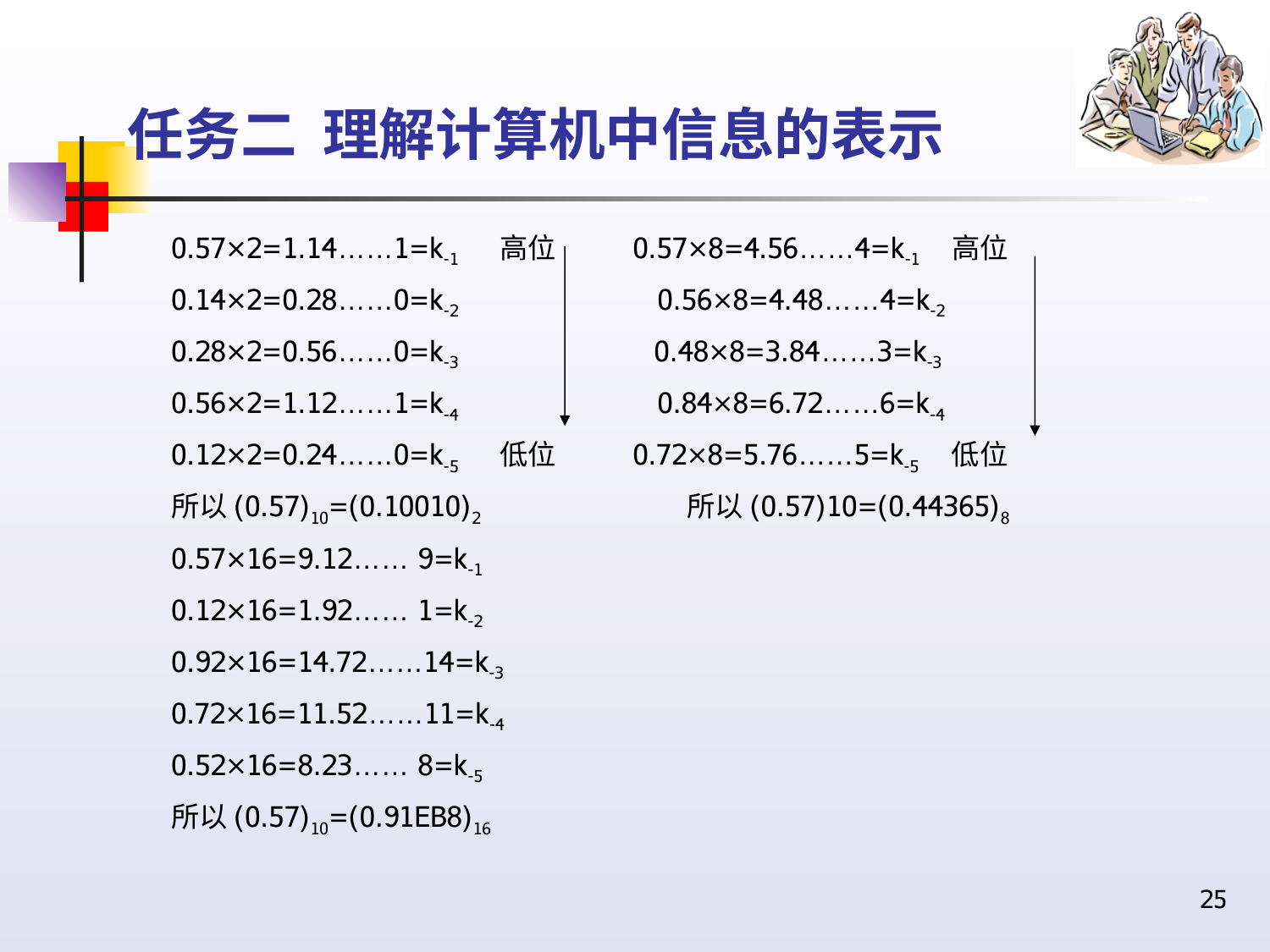

# 任务二  理解计算机中信息的表示
0.57×2=1.14……1=k-1    高位           0.57×8=4.56……4=k-1   高位
0.14×2=0.28……0=k-2                       0.56×8=4.48……4=k-2
0.28×2=0.56……0=k-3                       0.48×8=3.84……3=k-3
0.56×2=1.12……1=k-4                       0.84×8=6.72……6=k-4
0.12×2=0.24……0=k-5    低位           0.72×8=5.76……5=k-5   低位
所以(0.57)10=(0.10010)2                       所以(0.57)10=(0.44365)8
0.57×16=9.12…… 9=k-1
0.12×16=1.92…… 1=k-2
0.92×16=14.72……14=k-3
0.72×16=11.52……11=k-4
0.52×16=8.23…… 8=k-5
所以(0.57)10=(0.91EB8)16

25